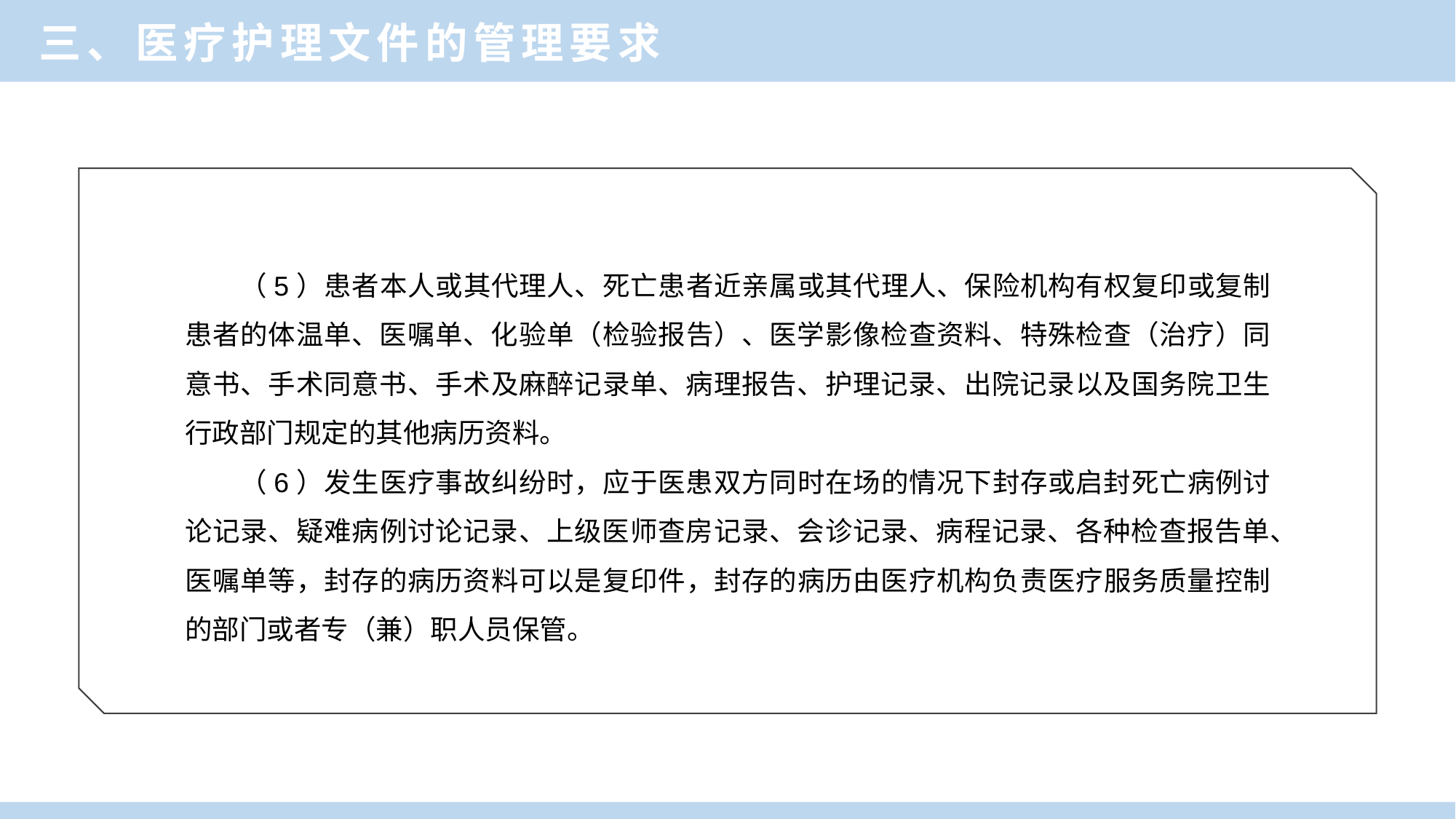

三、医疗护理文件的管理要求

（5）患者本人或其代理人、死亡患者近亲属或其代理人、保险机构有权复印或复制患者的体温单、医嘱单、化验单（检验报告）、医学影像检查资料、特殊检查（治疗）同意书、手术同意书、手术及麻醉记录单、病理报告、护理记录、出院记录以及国务院卫生行政部门规定的其他病历资料。
（6）发生医疗事故纠纷时，应于医患双方同时在场的情况下封存或启封死亡病例讨论记录、疑难病例讨论记录、上级医师查房记录、会诊记录、病程记录、各种检查报告单、医嘱单等，封存的病历资料可以是复印件，封存的病历由医疗机构负责医疗服务质量控制的部门或者专（兼）职人员保管。